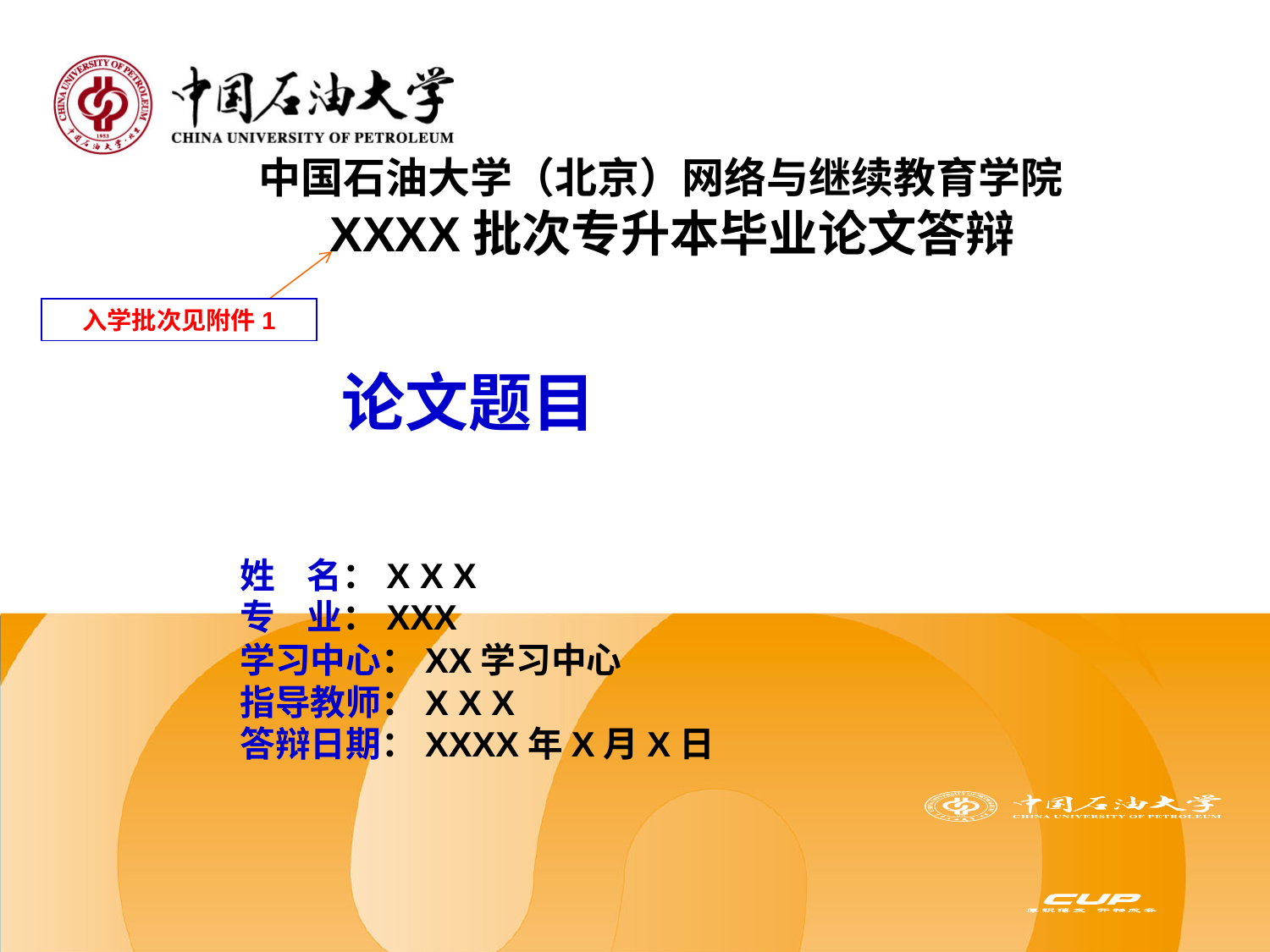

中国石油大学（北京）网络与继续教育学院
 XXXX批次专升本毕业论文答辩

                    论文题目

                        姓    名：X X X
                        专    业：XXX
                        学习中心：XX学习中心
                        指导教师：X X X
                        答辩日期：XXXX年X月X日

入学批次见附件1
2004.01